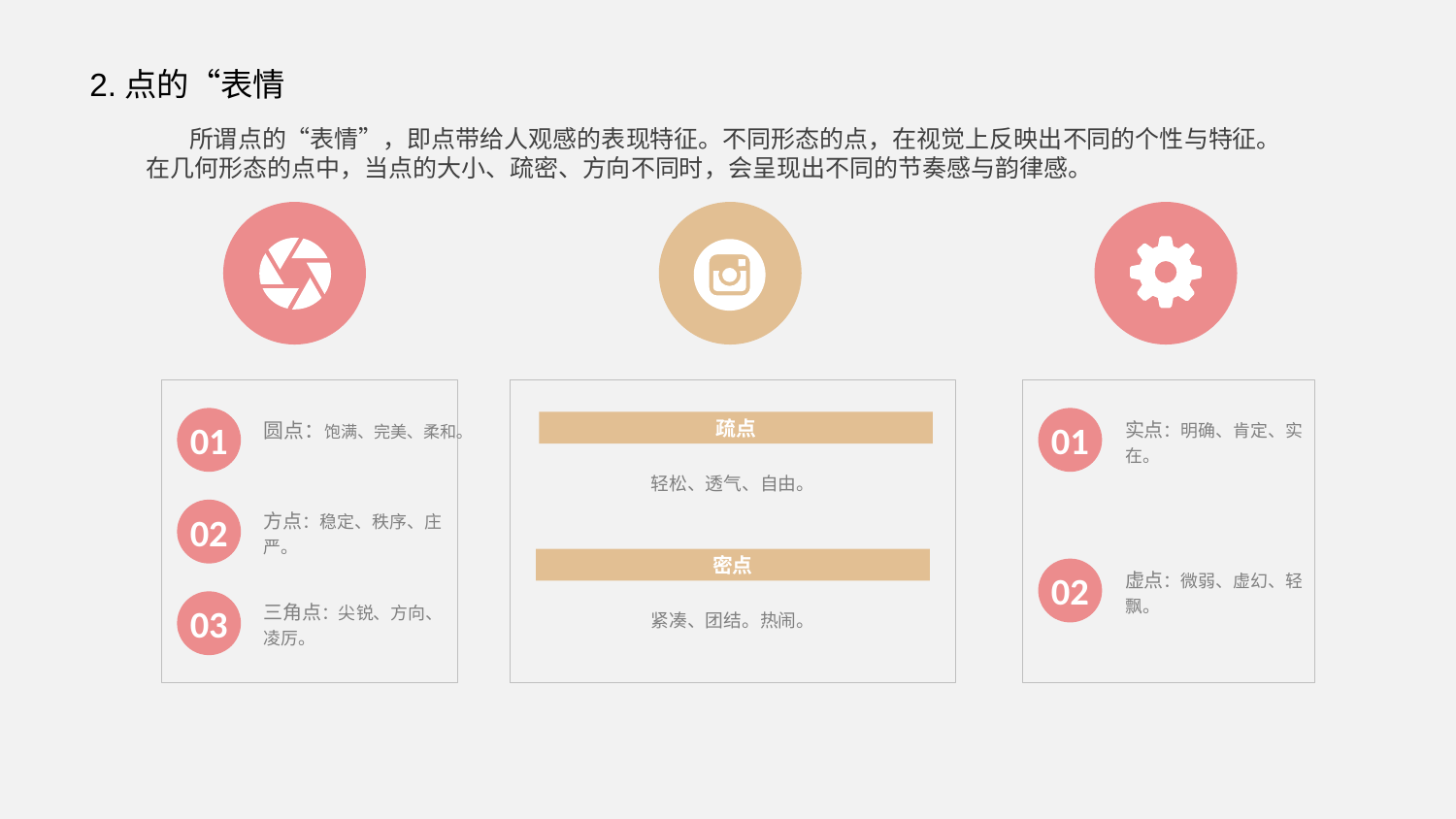

2.点的“表情
       所谓点的“表情”，即点带给人观感的表现特征。不同形态的点，在视觉上反映出不同的个性与特征。在几何形态的点中，当点的大小、疏密、方向不同时，会呈现出不同的节奏感与韵律感。

疏点
轻松、透气、自由。
密点
紧凑、团结。热闹。

01
圆点：饱满、完美、柔和。
02
方点：稳定、秩序、庄严。
03
三角点：尖锐、方向、凌厉。

01
实点：明确、肯定、实在。
02
虚点：微弱、虚幻、轻飘。